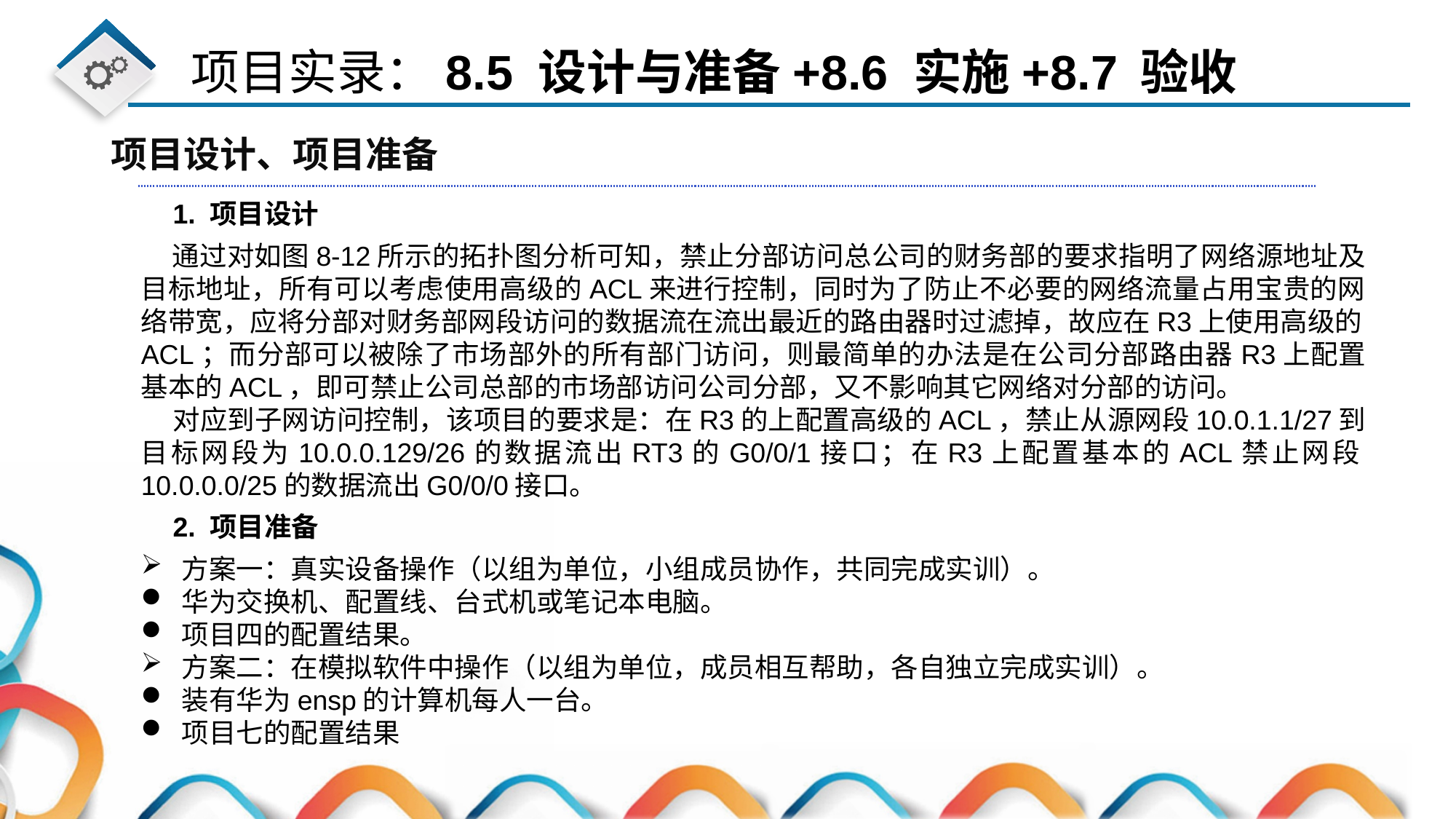

项目设计、项目准备

1. 项目设计
通过对如图8-12所示的拓扑图分析可知，禁止分部访问总公司的财务部的要求指明了网络源地址及目标地址，所有可以考虑使用高级的ACL来进行控制，同时为了防止不必要的网络流量占用宝贵的网络带宽，应将分部对财务部网段访问的数据流在流出最近的路由器时过滤掉，故应在R3上使用高级的ACL；而分部可以被除了市场部外的所有部门访问，则最简单的办法是在公司分部路由器R3上配置基本的ACL，即可禁止公司总部的市场部访问公司分部，又不影响其它网络对分部的访问。
对应到子网访问控制，该项目的要求是：在R3的上配置高级的ACL，禁止从源网段10.0.1.1/27到目标网段为10.0.0.129/26的数据流出RT3的G0/0/1接口；在R3上配置基本的ACL禁止网段10.0.0.0/25的数据流出G0/0/0接口。
2. 项目准备
方案一：真实设备操作（以组为单位，小组成员协作，共同完成实训）。
华为交换机、配置线、台式机或笔记本电脑。
项目四的配置结果。
方案二：在模拟软件中操作（以组为单位，成员相互帮助，各自独立完成实训）。
装有华为ensp的计算机每人一台。
项目七的配置结果